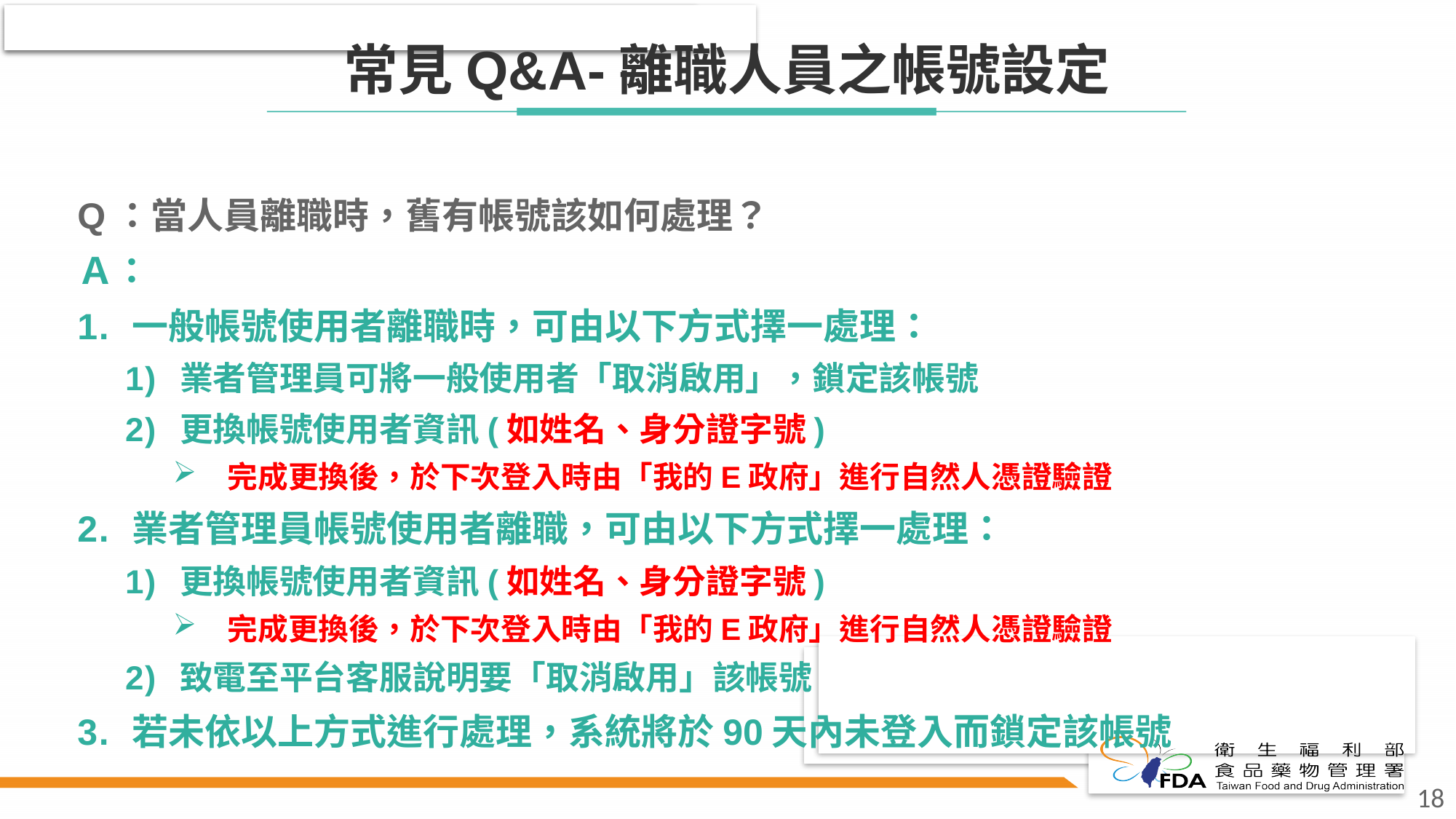

# 常見Q&A-離職人員之帳號設定

Q：當人員離職時，舊有帳號該如何處理？
Ａ：
一般帳號使用者離職時，可由以下方式擇一處理：
業者管理員可將一般使用者「取消啟用」，鎖定該帳號
更換帳號使用者資訊(如姓名、身分證字號)
完成更換後，於下次登入時由「我的E政府」進行自然人憑證驗證
業者管理員帳號使用者離職，可由以下方式擇一處理：
更換帳號使用者資訊(如姓名、身分證字號)
完成更換後，於下次登入時由「我的E政府」進行自然人憑證驗證
致電至平台客服說明要「取消啟用」該帳號
若未依以上方式進行處理，系統將於90天內未登入而鎖定該帳號